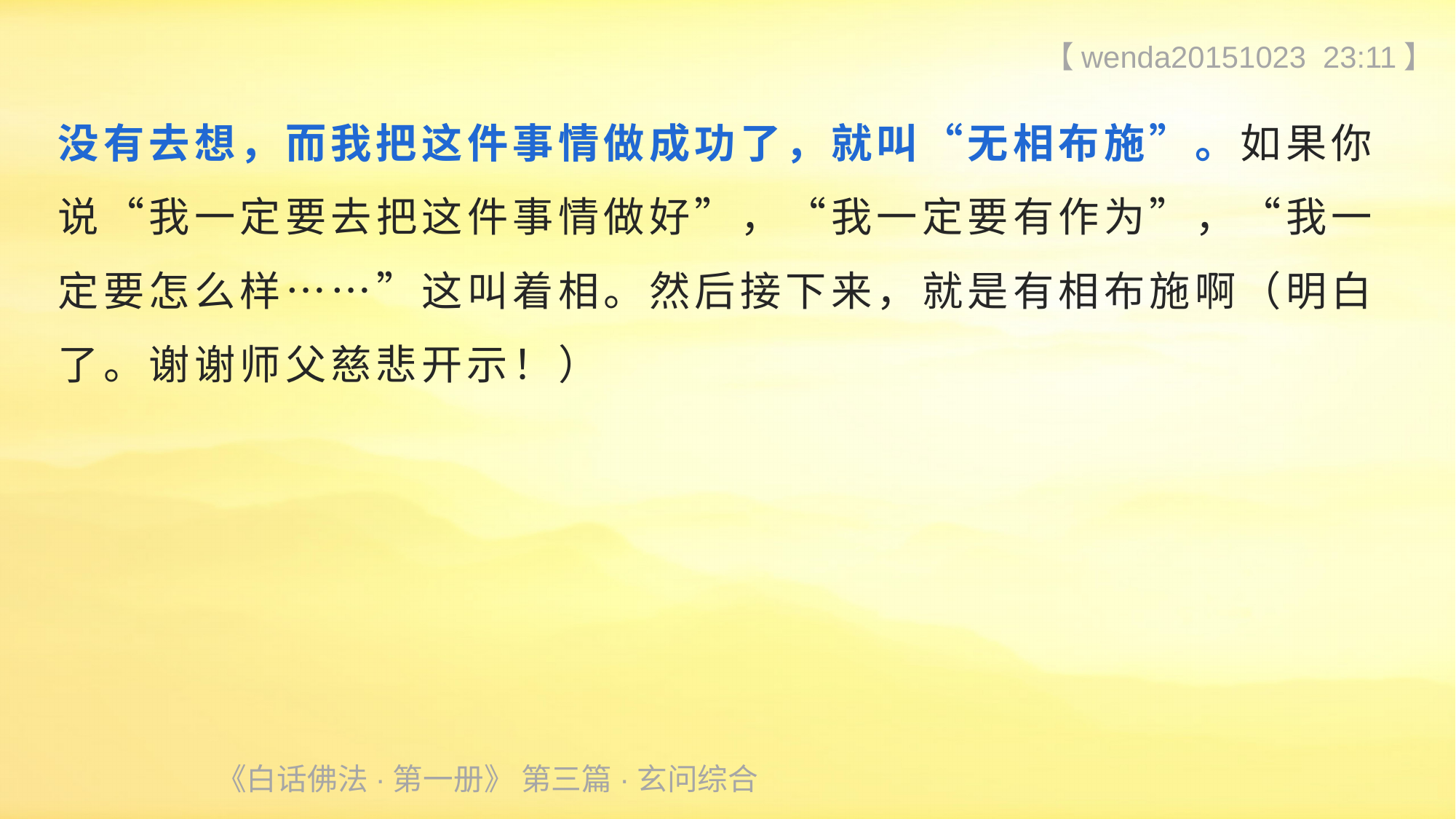

【wenda20151023  23:11】
没有去想，而我把这件事情做成功了，就叫“无相布施”。如果你说“我一定要去把这件事情做好”，“我一定要有作为”，“我一定要怎么样……”这叫着相。然后接下来，就是有相布施啊（明白了。谢谢师父慈悲开示！）
                             《白话佛法·第一册》 第三篇·玄问综合